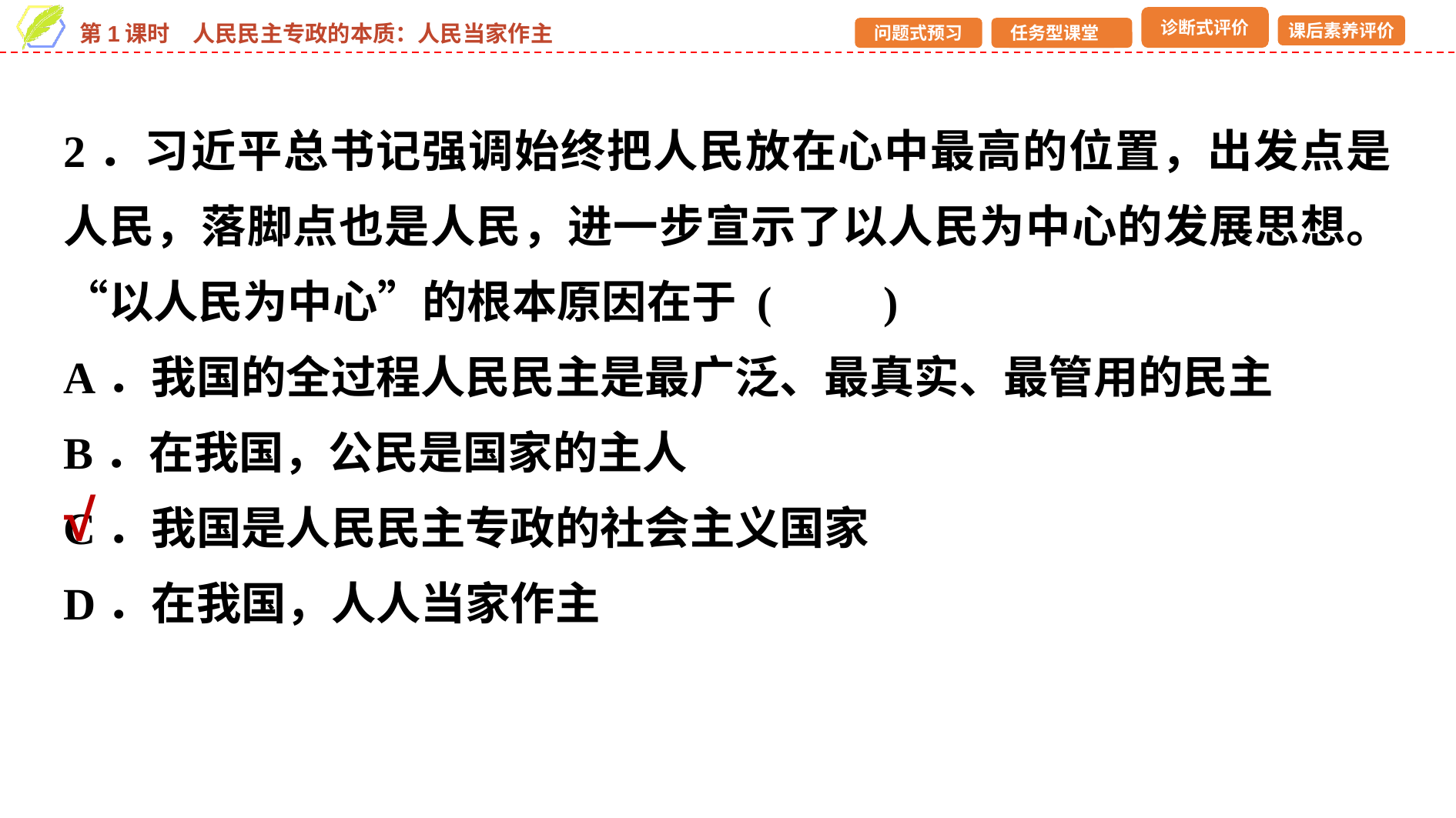

2．习近平总书记强调始终把人民放在心中最高的位置，出发点是人民，落脚点也是人民，进一步宣示了以人民为中心的发展思想。“以人民为中心”的根本原因在于 (　　)
A．我国的全过程人民民主是最广泛、最真实、最管用的民主
B．在我国，公民是国家的主人
C．我国是人民民主专政的社会主义国家
D．在我国，人人当家作主
√